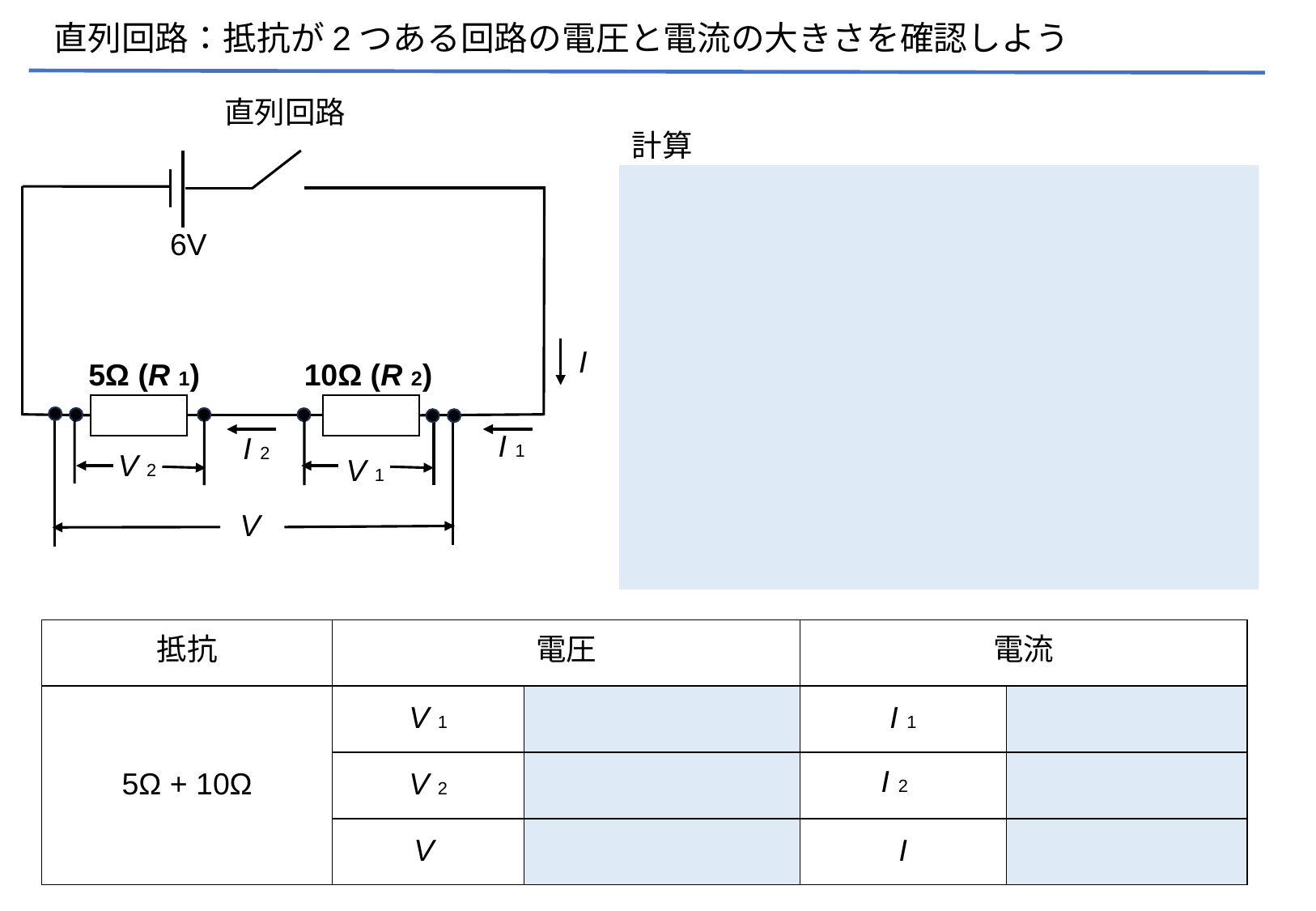

直列回路：抵抗が2つある回路の電圧と電流の大きさを確認しよう
直列回路
計算

6V
I
10Ω (R 2)
5Ω (R 1)

V 2

I 1
I 2
V 1
V
| 抵抗 | 電圧 |  | 電流 |  |
| --- | --- | --- | --- | --- |
| 5Ω + 10Ω | V 1 |  | I 1 |  |
|  | V 2 |  | I 2 |  |
|  | V |  | I |  |